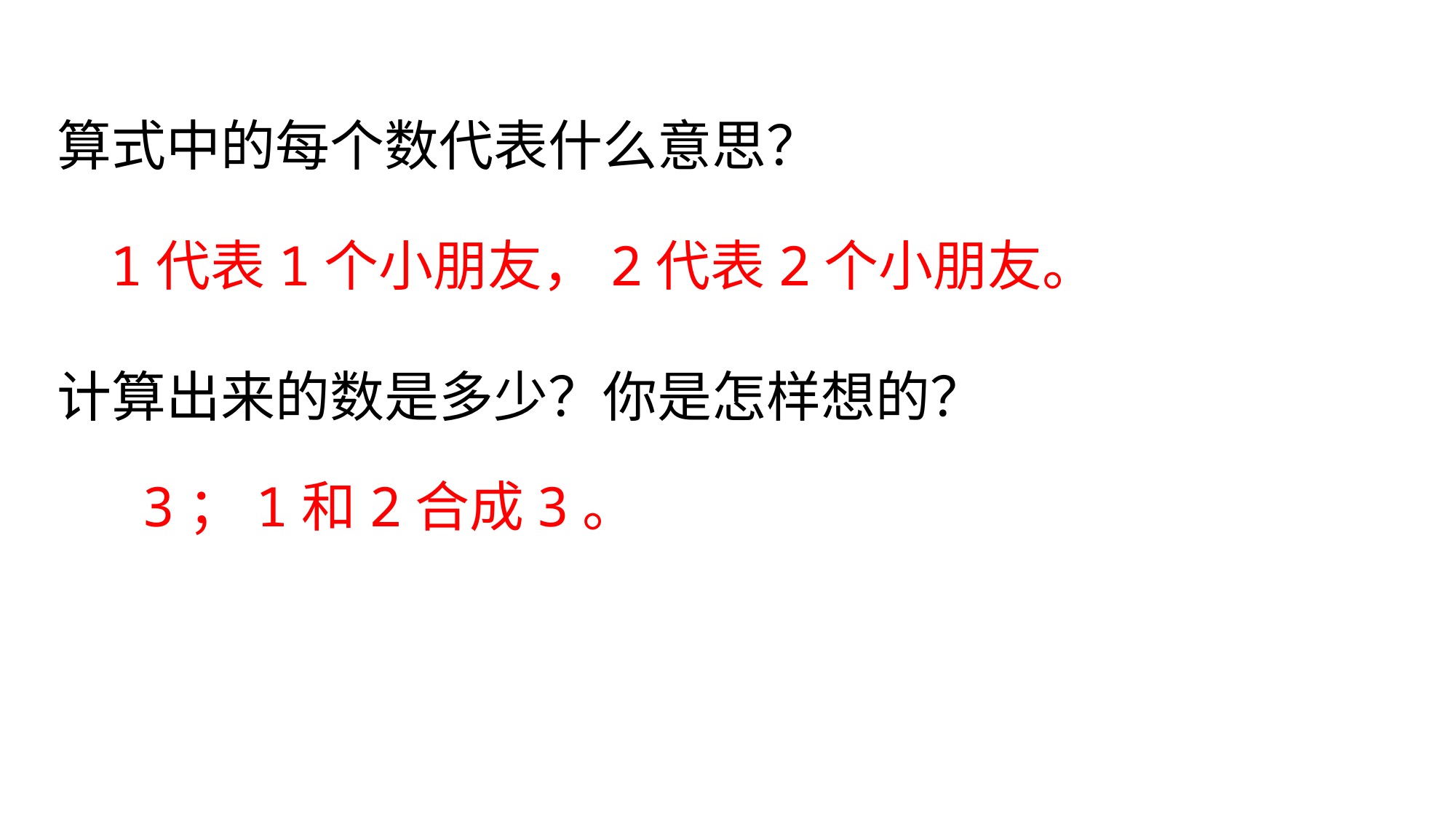

算式中的每个数代表什么意思？
1代表1个小朋友，2代表2个小朋友。
计算出来的数是多少？你是怎样想的？
3；1和2合成3。